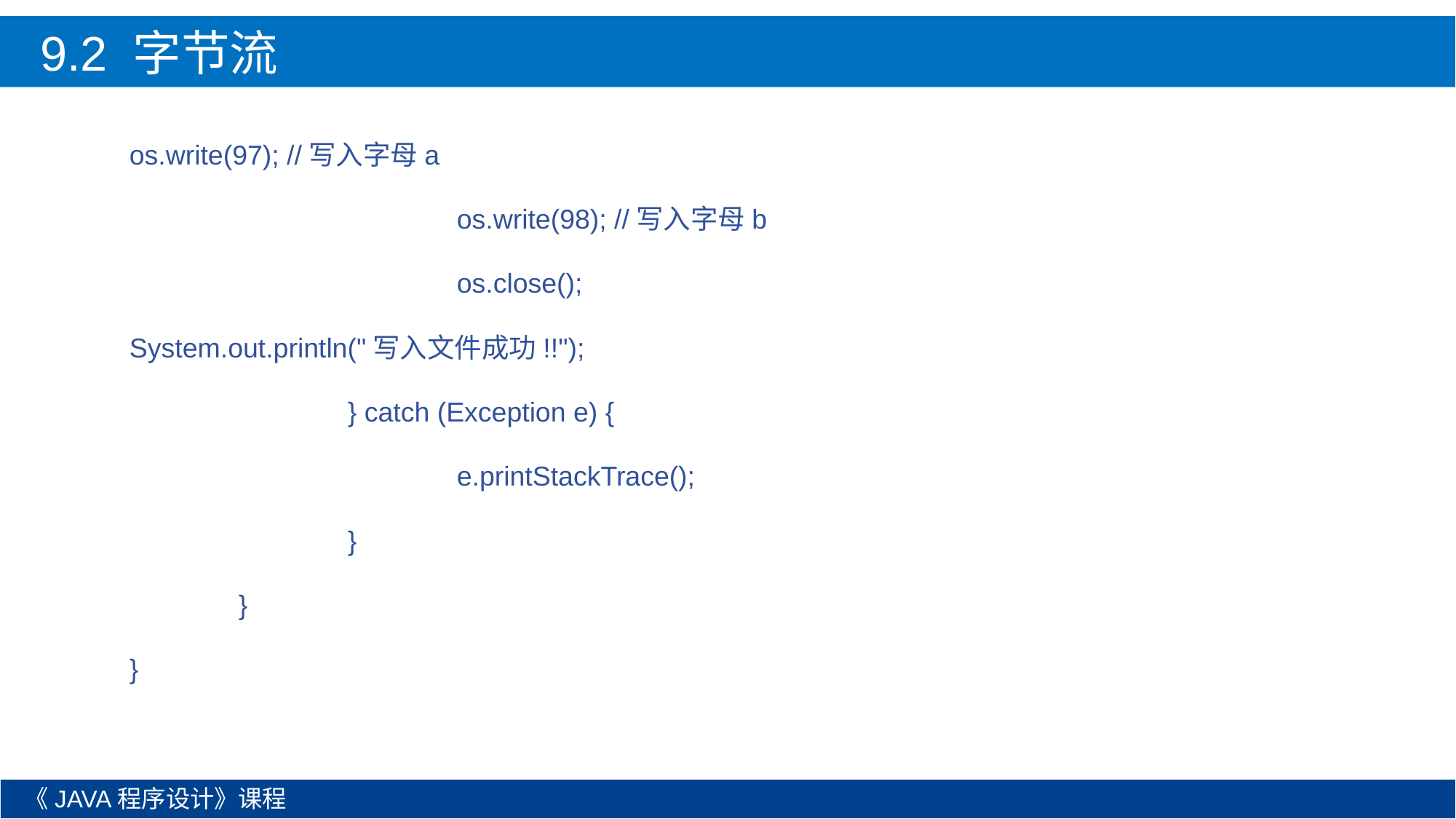

9.2 字节流
os.write(97); //写入字母a
			os.write(98); //写入字母b
			os.close();
System.out.println("写入文件成功!!");
		} catch (Exception e) {
			e.printStackTrace();
		}
	}
}
《JAVA程序设计》课程